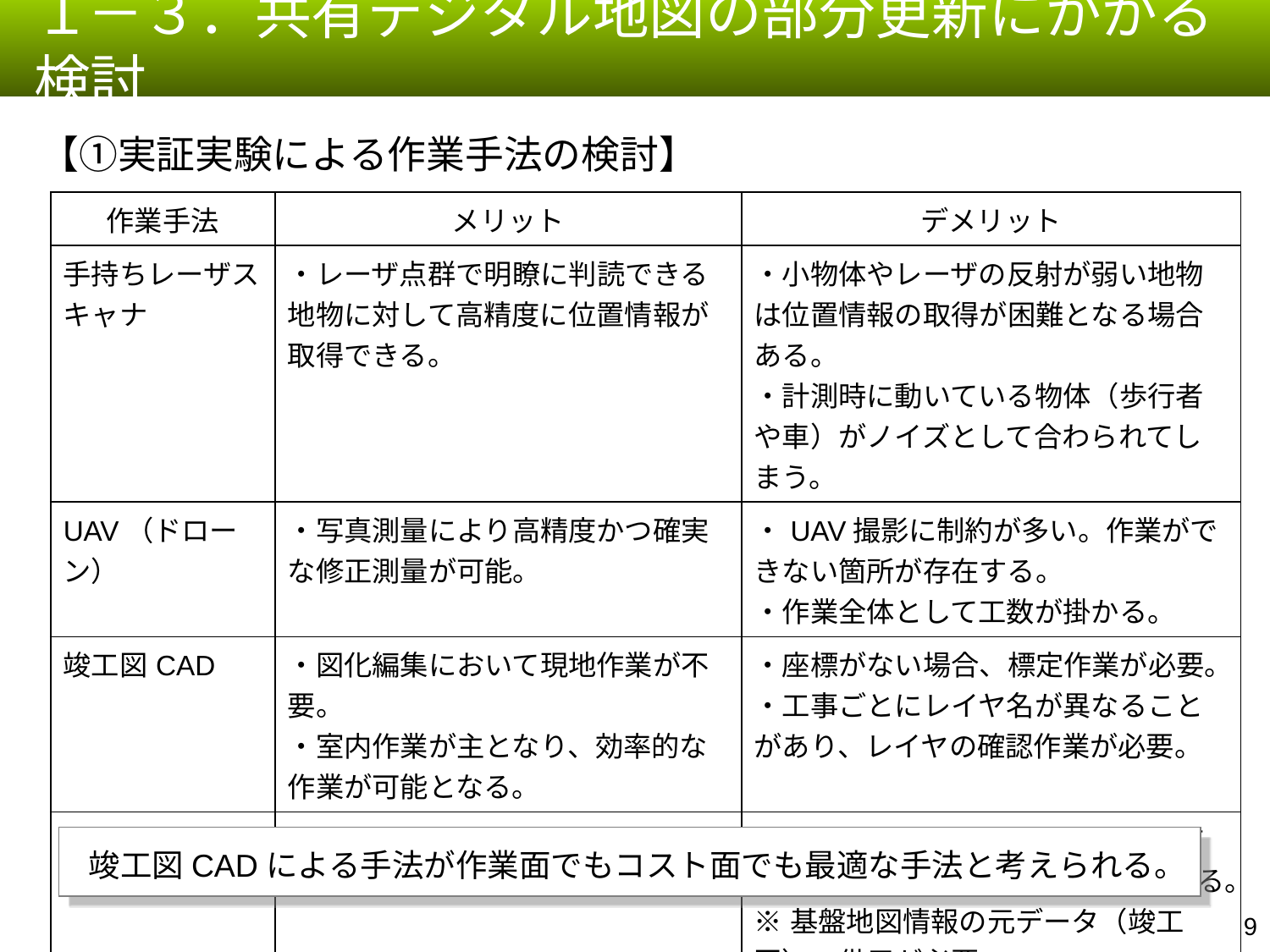

１－３．共有デジタル地図の部分更新にかかる検討
【①実証実験による作業手法の検討】

| 作業手法 | メリット | デメリット |
| --- | --- | --- |
| 手持ちレーザスキャナ | ・レーザ点群で明瞭に判読できる地物に対して高精度に位置情報が取得できる。 | ・小物体やレーザの反射が弱い地物は位置情報の取得が困難となる場合ある。 ・計測時に動いている物体（歩行者や車）がノイズとして合わられてしまう。 |
| UAV（ドローン） | ・写真測量により高精度かつ確実な修正測量が可能。 | ・UAV撮影に制約が多い。作業ができない箇所が存在する。 ・作業全体として工数が掛かる。 |
| 竣工図CAD | ・図化編集において現地作業が不要。 ・室内作業が主となり、効率的な作業が可能となる。 | ・座標がない場合、標定作業が必要。 ・工事ごとにレイヤ名が異なることがあり、レイヤの確認作業が必要。 |
| 基盤地図情報 | ・共有DMとほぼ整合しているため、接合編集は最小限となる。 | ・基盤地図情報の項目のみでは共有DMのレイヤ項目に対して不足がある。 ※基盤地図情報の元データ（竣工図）の借用が必要。 |
竣工図CADによる手法が作業面でもコスト面でも最適な手法と考えられる。
9